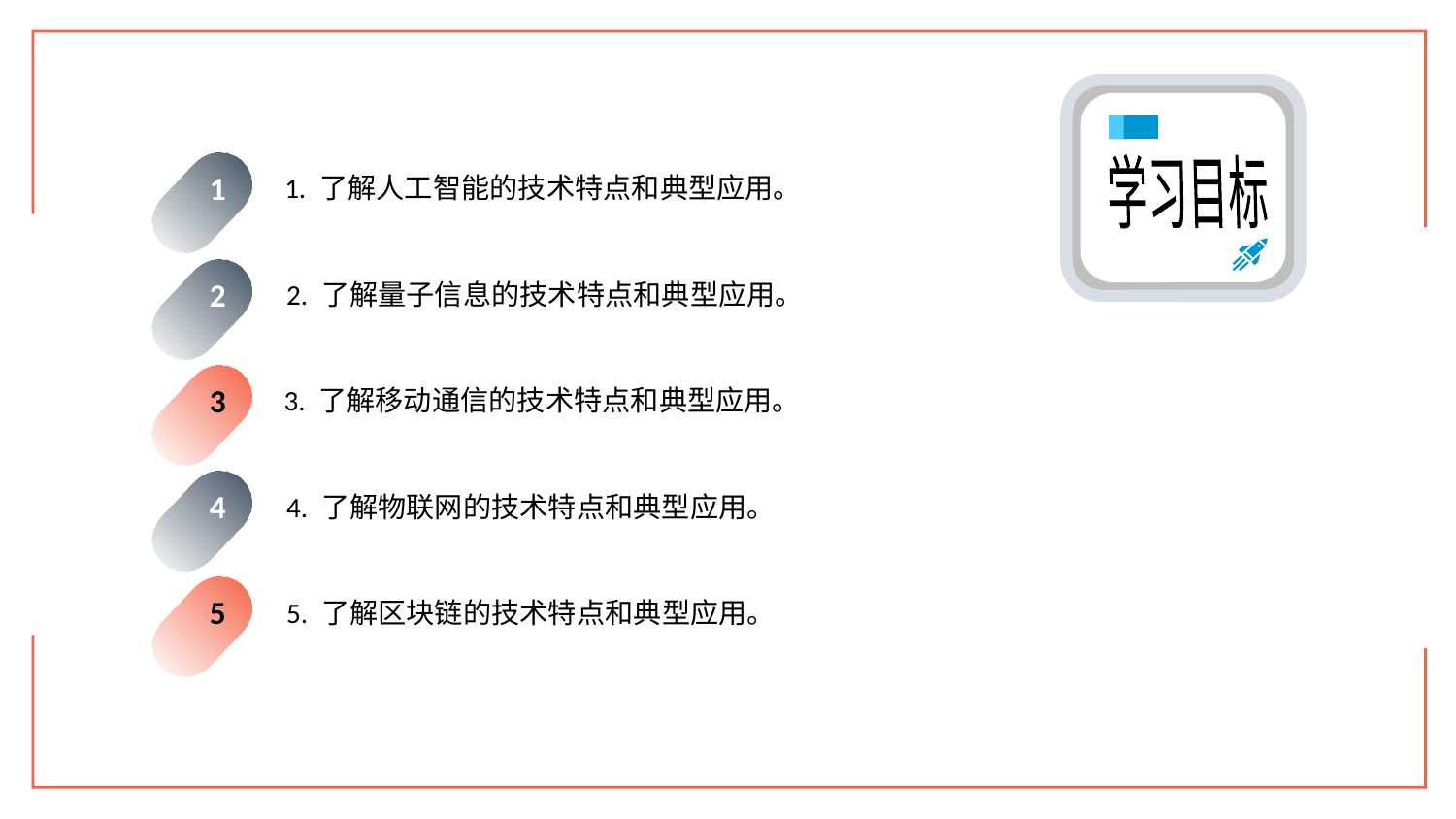

1. 了解人工智能的技术特点和典型应用。
1
学习目标

2. 了解量子信息的技术特点和典型应用。
2

3. 了解移动通信的技术特点和典型应用。
3

4. 了解物联网的技术特点和典型应用。
4

5. 了解区块链的技术特点和典型应用。
5